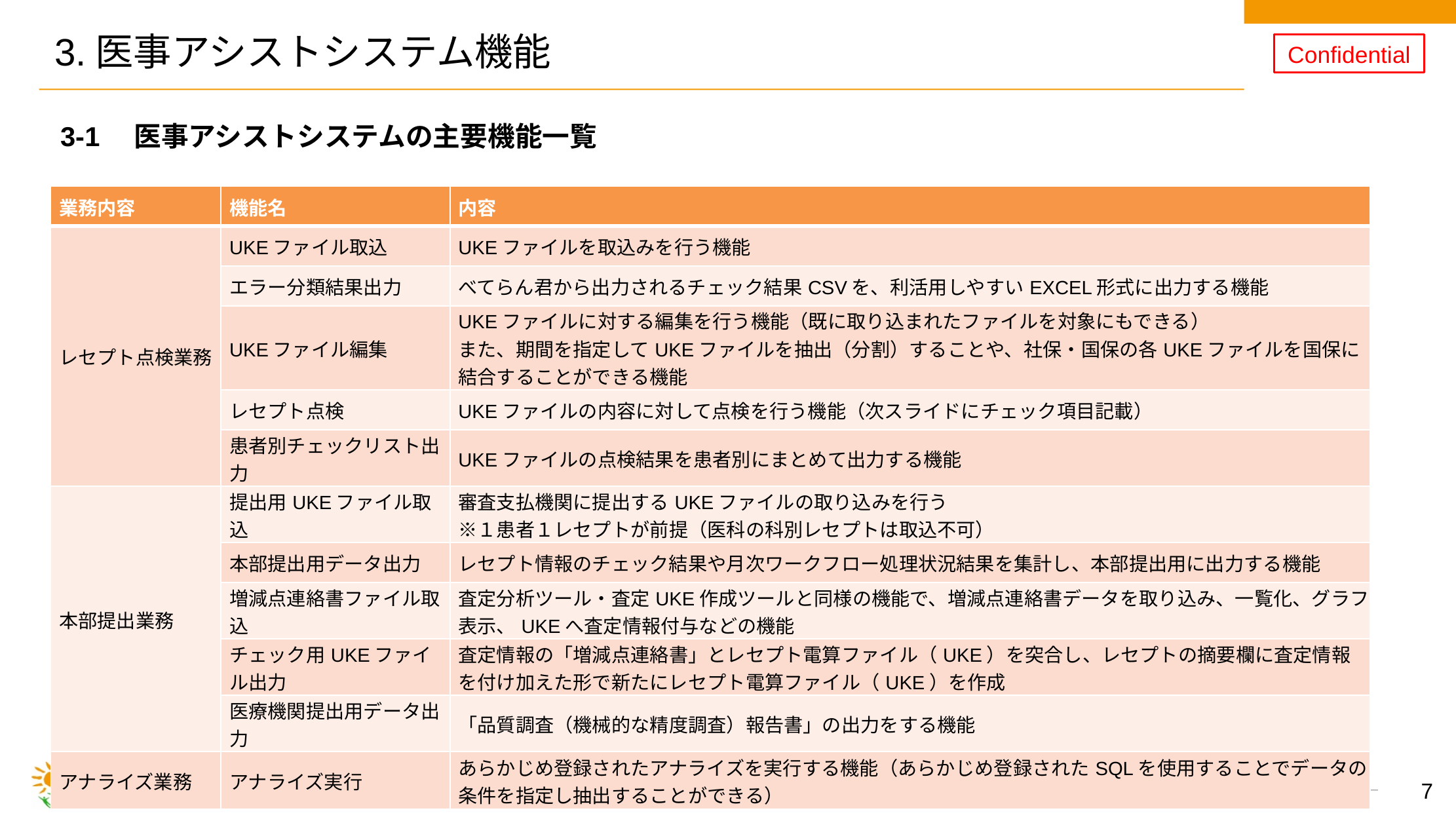

# 3.医事アシストシステム機能
3-1　医事アシストシステムの主要機能一覧

| 業務内容 | 機能名 | 内容 |
| --- | --- | --- |
| レセプト点検業務 | UKEファイル取込 | UKEファイルを取込みを行う機能 |
|  | エラー分類結果出力 | べてらん君から出力されるチェック結果CSVを、利活用しやすいEXCEL形式に出力する機能 |
|  | UKEファイル編集 | UKEファイルに対する編集を行う機能（既に取り込まれたファイルを対象にもできる） また、期間を指定してUKEファイルを抽出（分割）することや、社保・国保の各UKEファイルを国保に結合することができる機能 |
|  | レセプト点検 | UKEファイルの内容に対して点検を行う機能（次スライドにチェック項目記載） |
|  | 患者別チェックリスト出力 | UKEファイルの点検結果を患者別にまとめて出力する機能 |
| 本部提出業務 | 提出用UKEファイル取込 | 審査支払機関に提出するUKEファイルの取り込みを行う ※１患者１レセプトが前提（医科の科別レセプトは取込不可） |
|  | 本部提出用データ出力 | レセプト情報のチェック結果や月次ワークフロー処理状況結果を集計し、本部提出用に出力する機能 |
|  | 増減点連絡書ファイル取込 | 査定分析ツール・査定UKE作成ツールと同様の機能で、増減点連絡書データを取り込み、一覧化、グラフ表示、UKEへ査定情報付与などの機能 |
|  | チェック用UKEファイル出力 | 査定情報の「増減点連絡書」とレセプト電算ファイル（UKE）を突合し、レセプトの摘要欄に査定情報を付け加えた形で新たにレセプト電算ファイル（UKE）を作成 |
|  | 医療機関提出用データ出力 | 「品質調査（機械的な精度調査）報告書」の出力をする機能 |
| アナライズ業務 | アナライズ実行 | あらかじめ登録されたアナライズを実行する機能（あらかじめ登録されたSQLを使用することでデータの条件を指定し抽出することができる） |